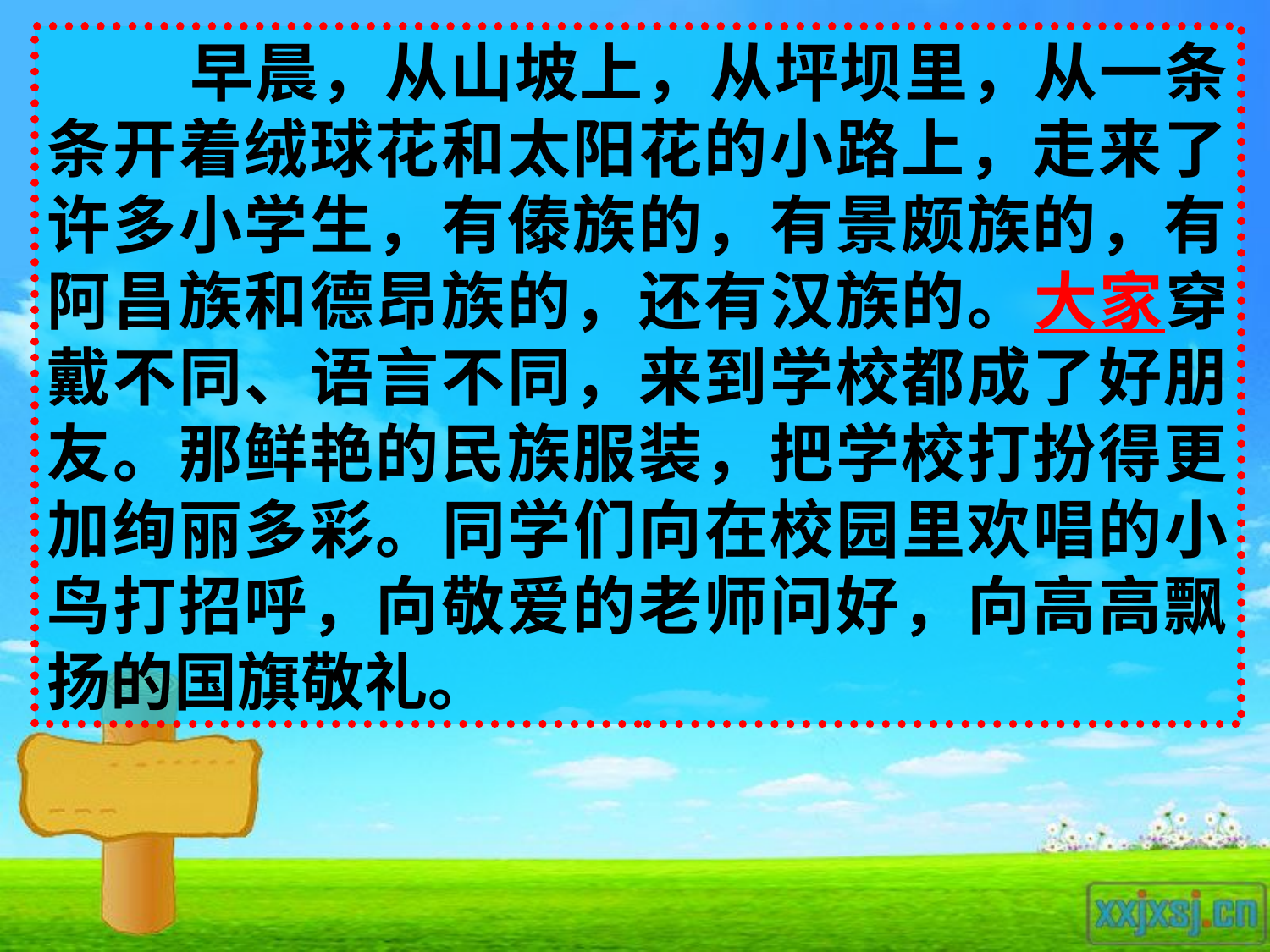

早晨，从山坡上，从坪坝里，从一条条开着绒球花和太阳花的小路上，走来了许多小学生，有傣族的，有景颇族的，有阿昌族和德昂族的，还有汉族的。大家穿戴不同、语言不同，来到学校都成了好朋友。那鲜艳的民族服装，把学校打扮得更加绚丽多彩。同学们向在校园里欢唱的小鸟打招呼，向敬爱的老师问好，向高高飘扬的国旗敬礼。